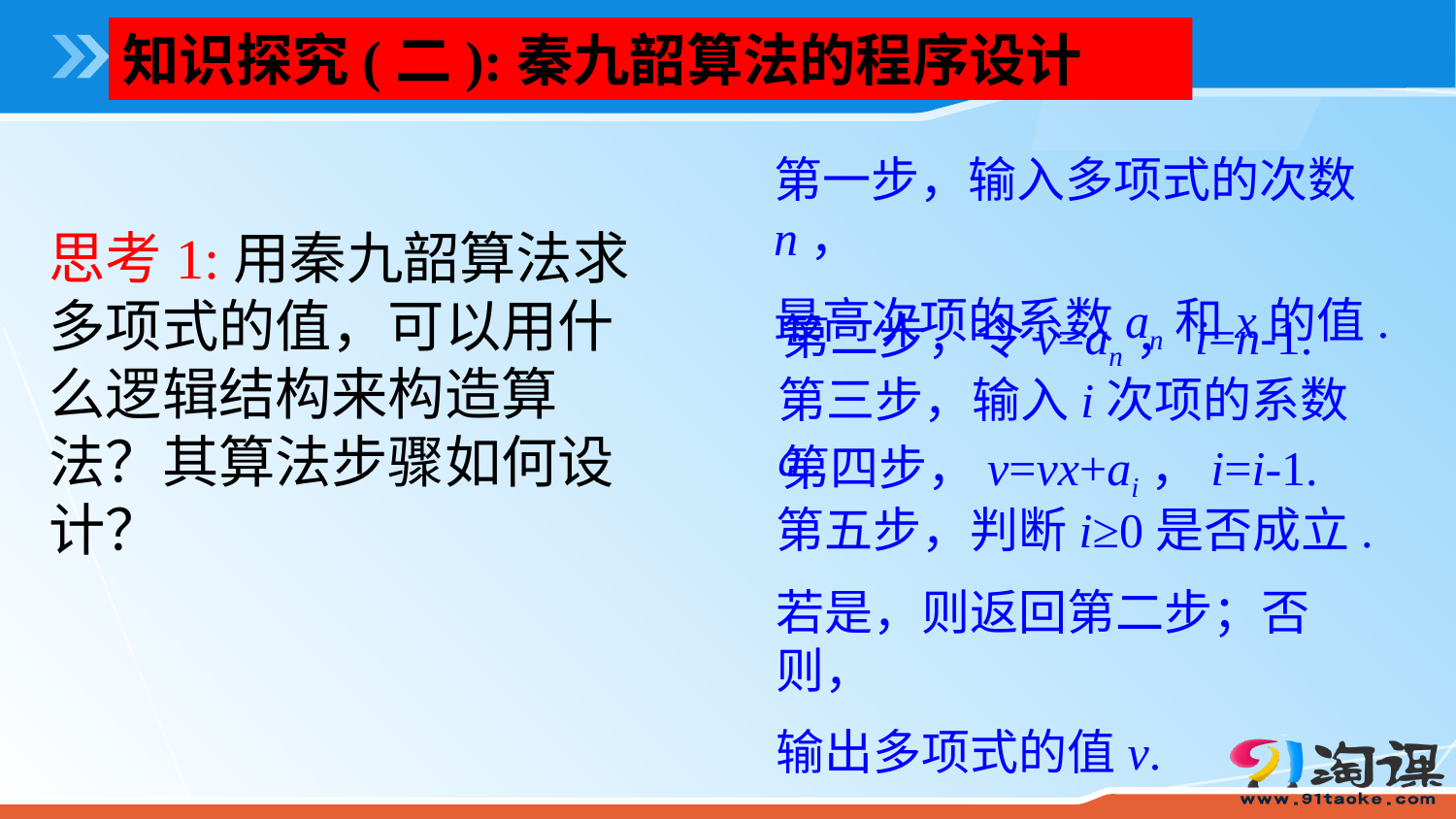

知识探究(二):秦九韶算法的程序设计
第一步，输入多项式的次数n，
最高次项的系数an和x的值.
思考1:用秦九韶算法求多项式的值，可以用什么逻辑结构来构造算法？其算法步骤如何设计？
第二步，令v=an，i=n-1.
第三步，输入i次项的系数ai.
第四步，v=vx+ai，i=i-1.
第五步，判断i≥0是否成立.
若是，则返回第二步；否则，
输出多项式的值v.